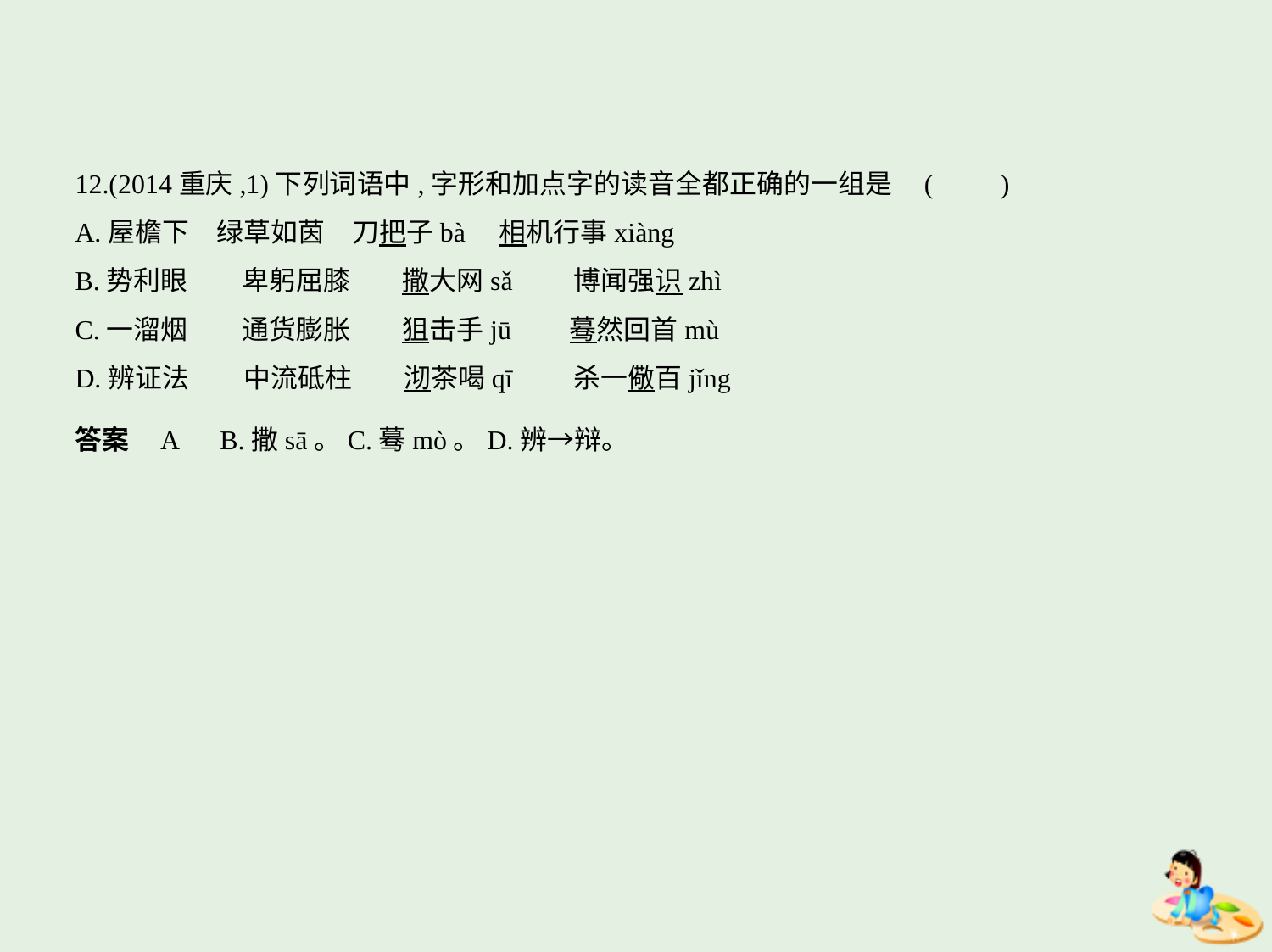

12.(2014重庆,1)下列词语中,字形和加点字的读音全都正确的一组是 (　　)
A.屋檐下　绿草如茵　刀把子bà    相机行事xiàng
B.势利眼　　卑躬屈膝　    撒大网sǎ　　博闻强识zhì
C.一溜烟　　通货膨胀　    狙击手jū　    蓦然回首mù
D.辨证法　　中流砥柱　    沏茶喝qī　　杀一儆百jǐng
答案    A　B.撒sā。C.蓦mò。D.辨→辩。